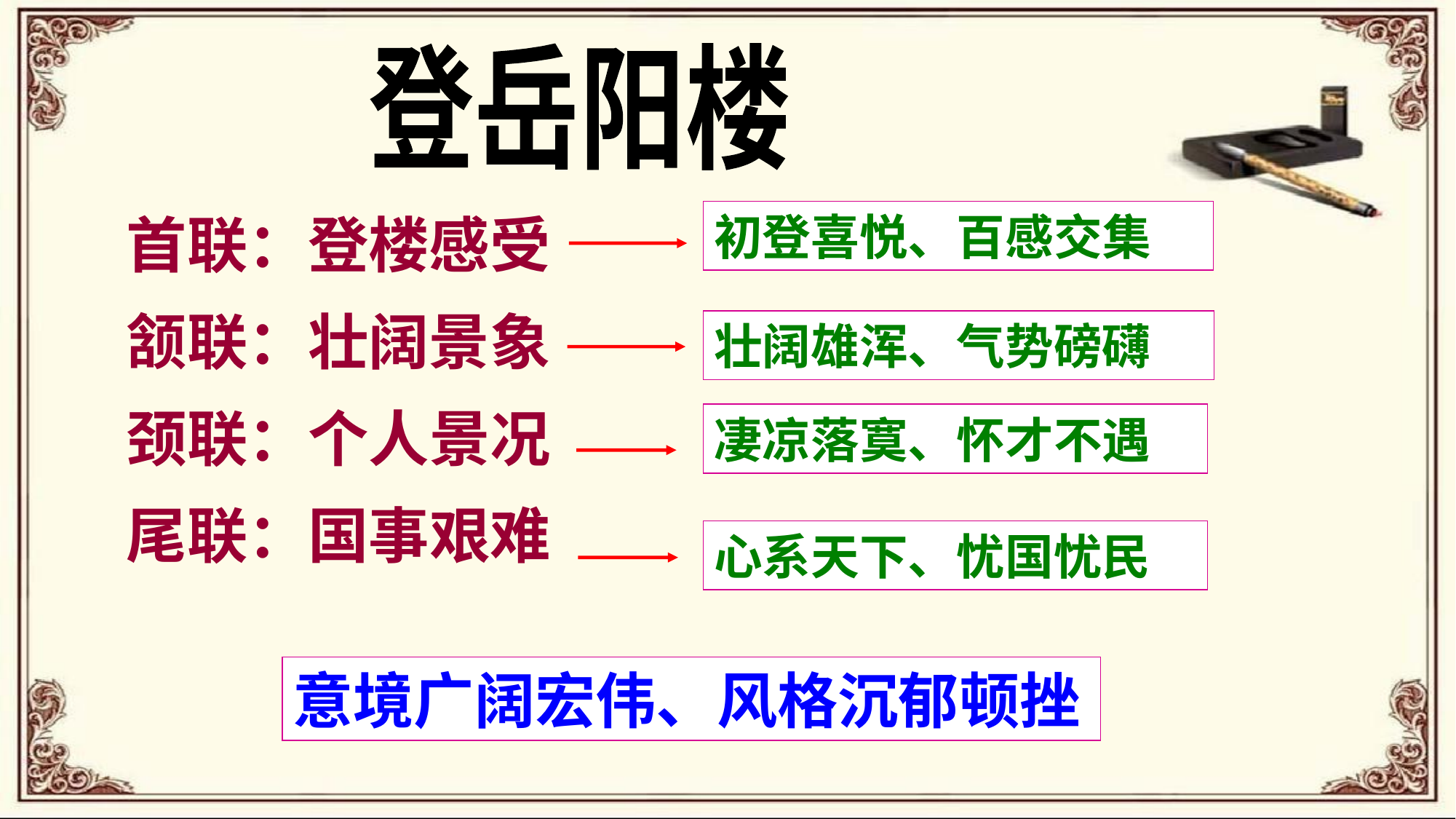

登岳阳楼
首联：登楼感受
颔联：壮阔景象
颈联：个人景况
尾联：国事艰难
初登喜悦、百感交集

壮阔雄浑、气势磅礴

凄凉落寞、怀才不遇

心系天下、忧国忧民

意境广阔宏伟、风格沉郁顿挫